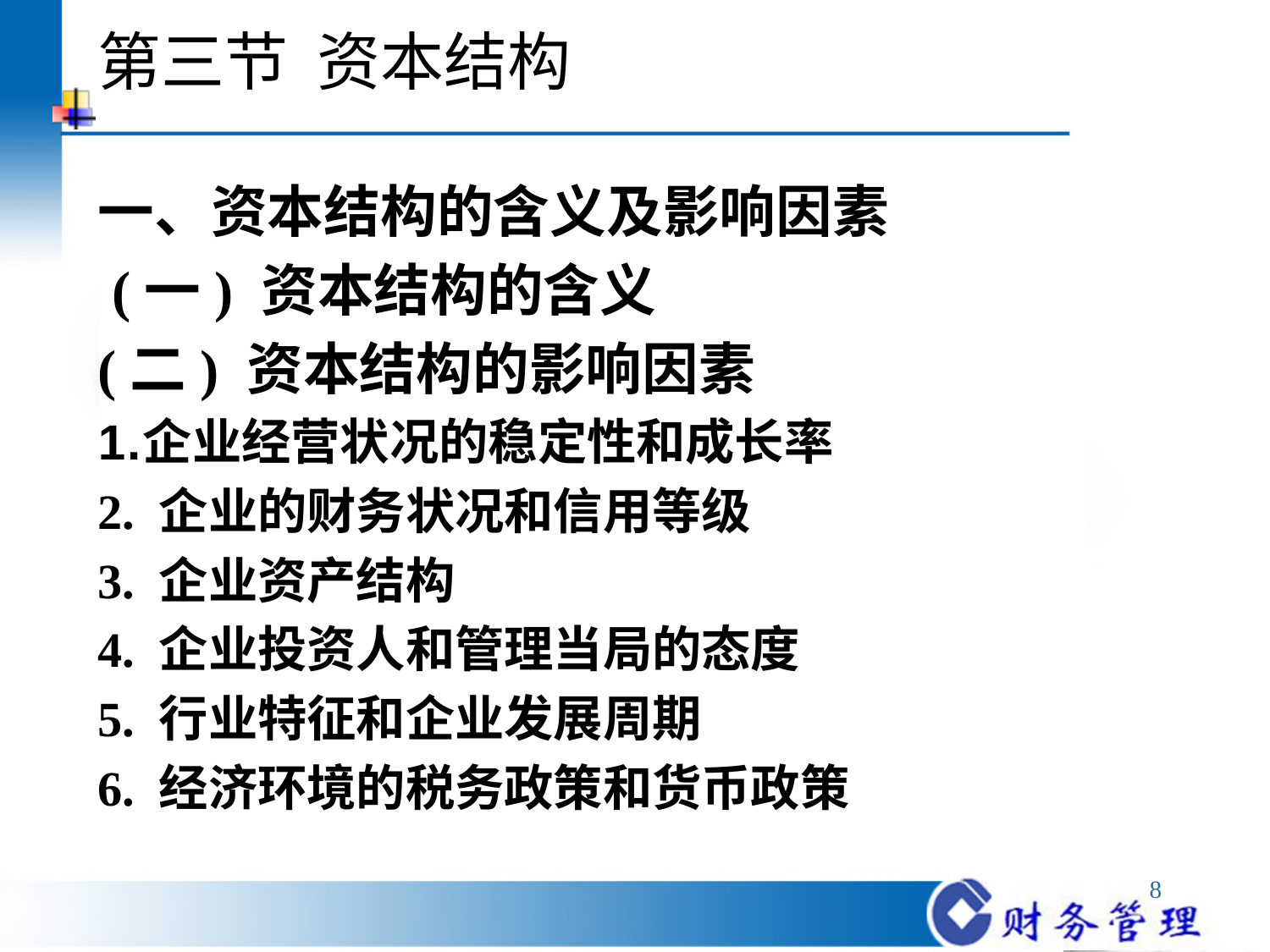

# 第三节  资本结构
一、资本结构的含义及影响因素
 (一) 资本结构的含义
(二) 资本结构的影响因素
企业经营状况的稳定性和成长率
2. 企业的财务状况和信用等级
3. 企业资产结构
4. 企业投资人和管理当局的态度
5. 行业特征和企业发展周期
6. 经济环境的税务政策和货币政策
8